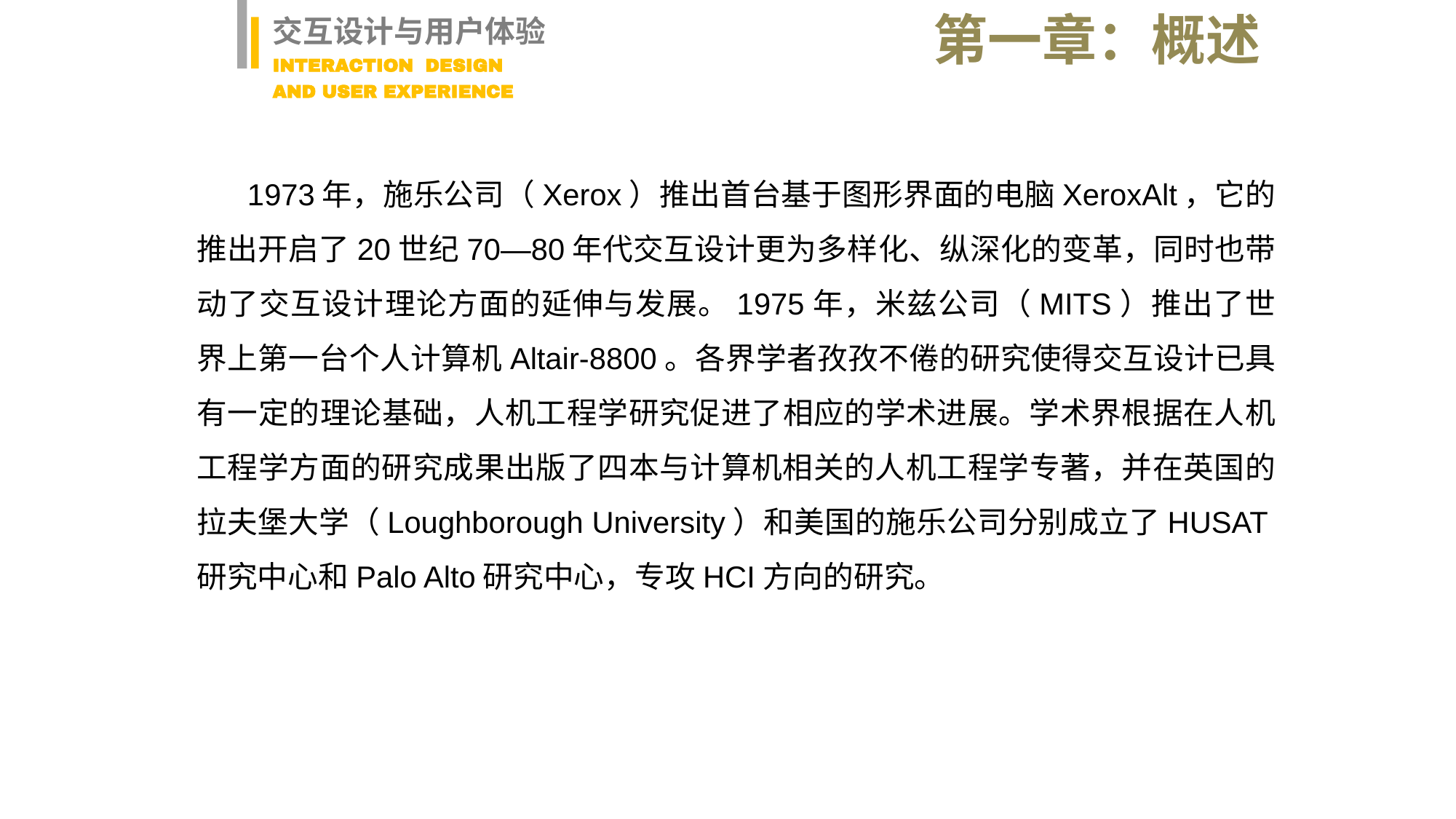

第一章：概述

交互设计与用户体验
INTERACTION  DESIGN
AND USER EXPERIENCE
      1973年，施乐公司（Xerox）推出首台基于图形界面的电脑XeroxAlt，它的推出开启了20世纪70—80年代交互设计更为多样化、纵深化的变革，同时也带动了交互设计理论方面的延伸与发展。1975年，米兹公司（MITS）推出了世界上第一台个人计算机Altair-8800。各界学者孜孜不倦的研究使得交互设计已具有一定的理论基础，人机工程学研究促进了相应的学术进展。学术界根据在人机工程学方面的研究成果出版了四本与计算机相关的人机工程学专著，并在英国的拉夫堡大学（Loughborough University）和美国的施乐公司分别成立了HUSAT研究中心和Palo Alto研究中心，专攻HCI方向的研究。